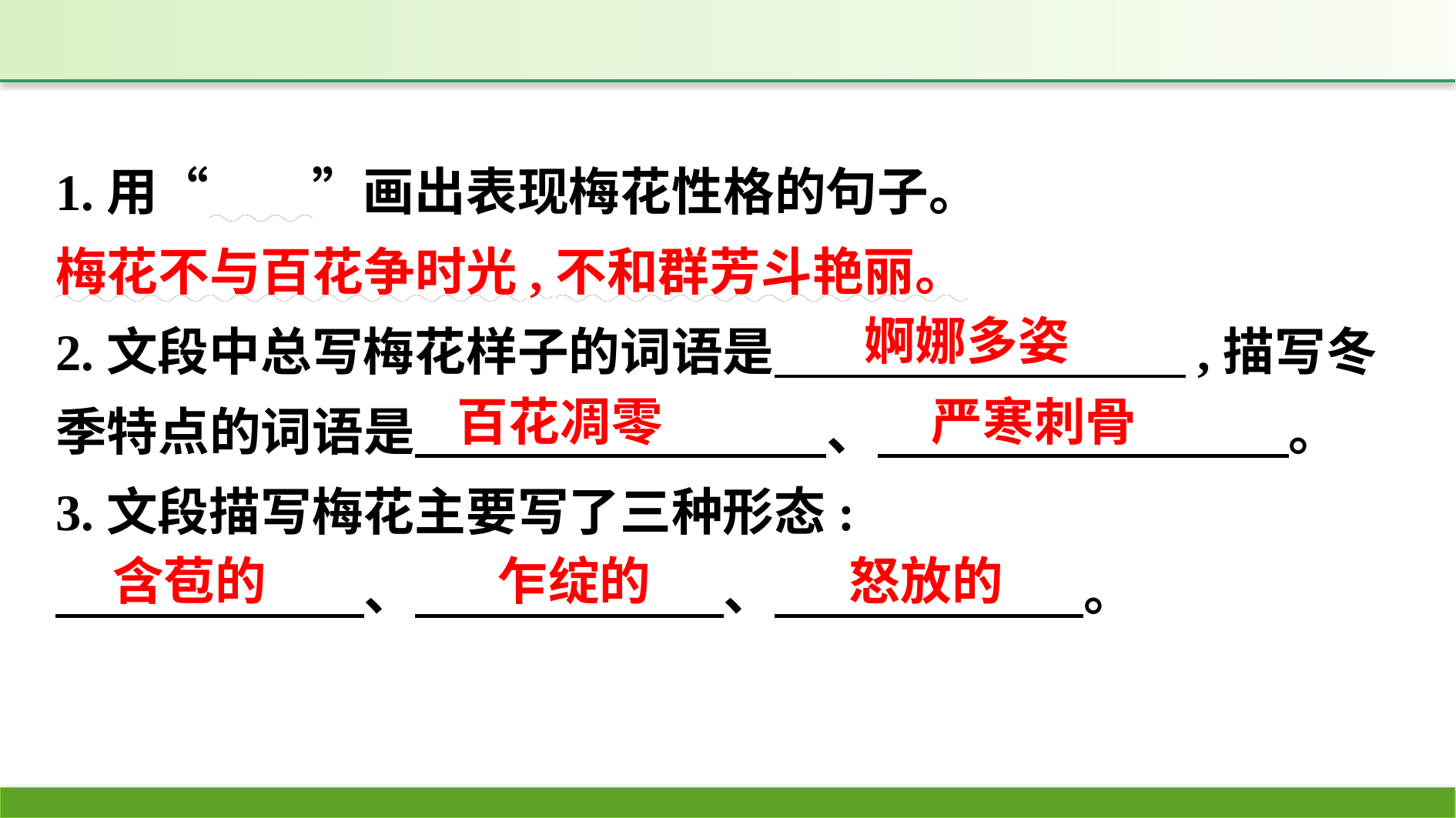

1.用“　　”画出表现梅花性格的句子。
梅花不与百花争时光,不和群芳斗艳丽。
2.文段中总写梅花样子的词语是　　　　　　　　,描写冬季特点的词语是　　　　　　　　、　　　　　　　　。
3.文段描写梅花主要写了三种形态:
　　　　　　、　　　　　　、　　　　　　。
婀娜多姿
百花凋零
严寒刺骨
怒放的
含苞的
乍绽的